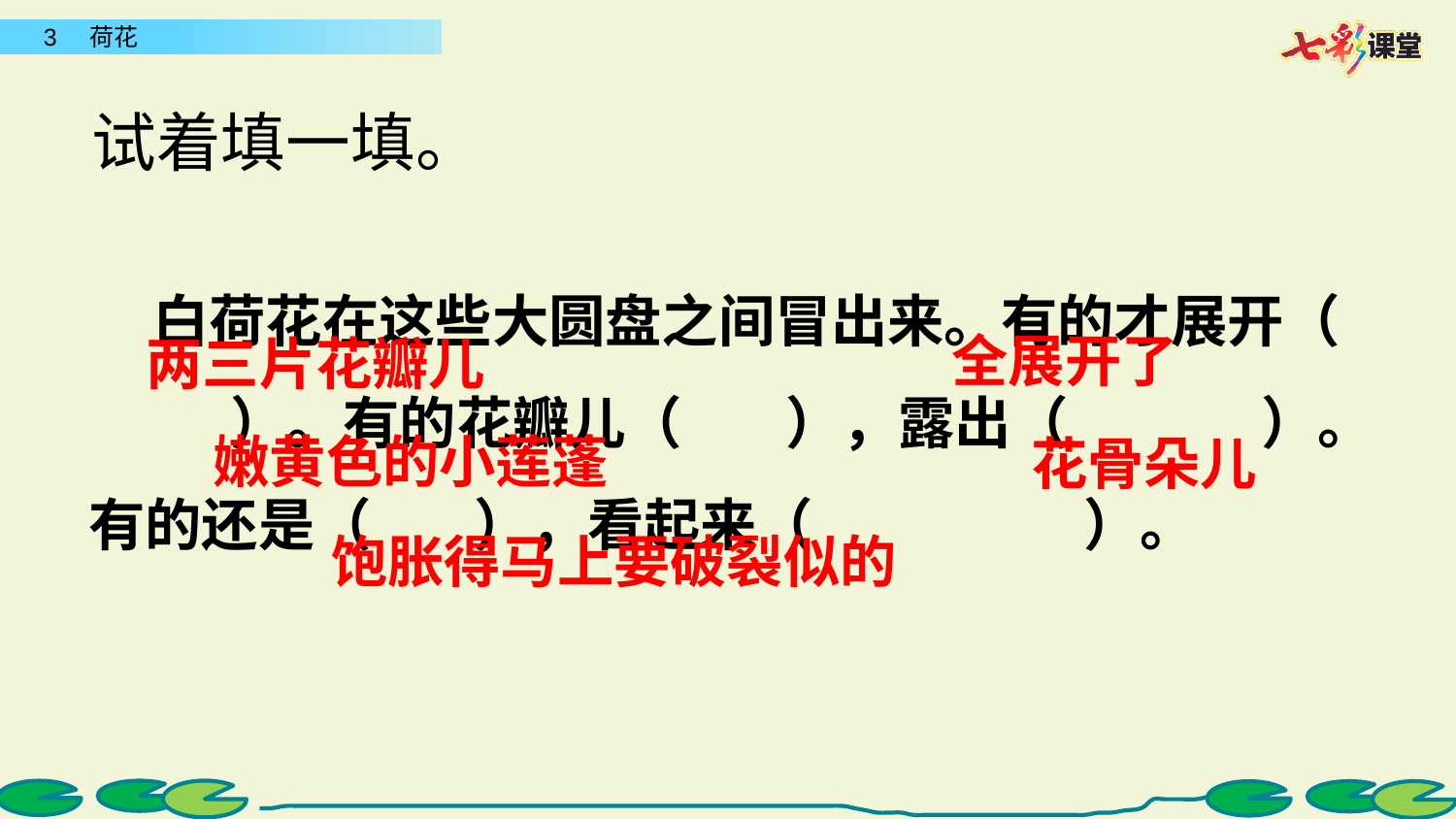

试着填一填。
    白荷花在这些大圆盘之间冒出来。有的才展开（            ）。有的花瓣儿（        ），露出（               ）。有的还是（        ），看起来（                     ）。
全展开了
两三片花瓣儿
嫩黄色的小莲蓬
花骨朵儿
饱胀得马上要破裂似的